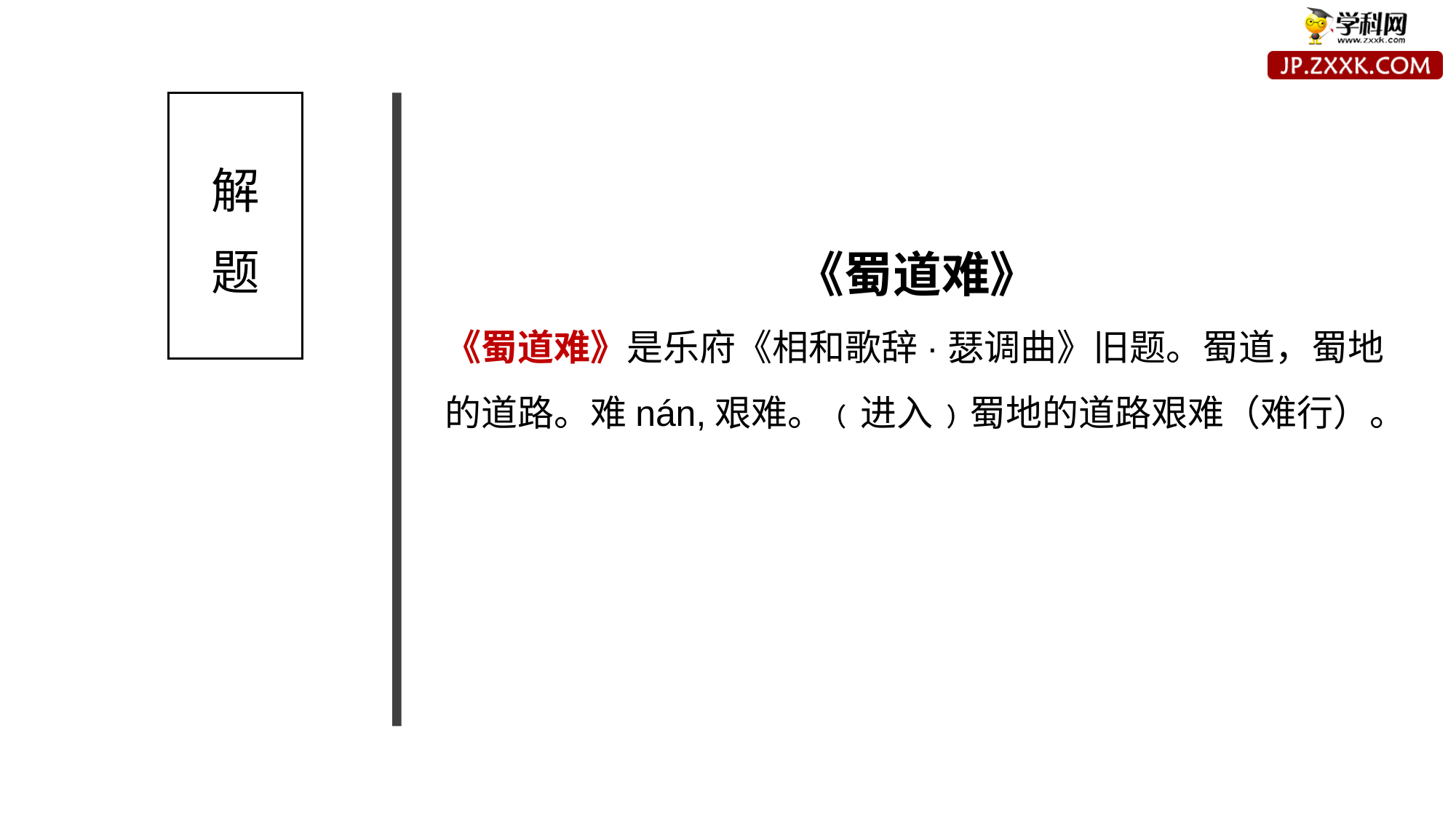

解题
《蜀道难》
《蜀道难》是乐府《相和歌辞·瑟调曲》旧题。蜀道，蜀地的道路。难nán,艰难。﹙进入﹚蜀地的道路艰难（难行）。